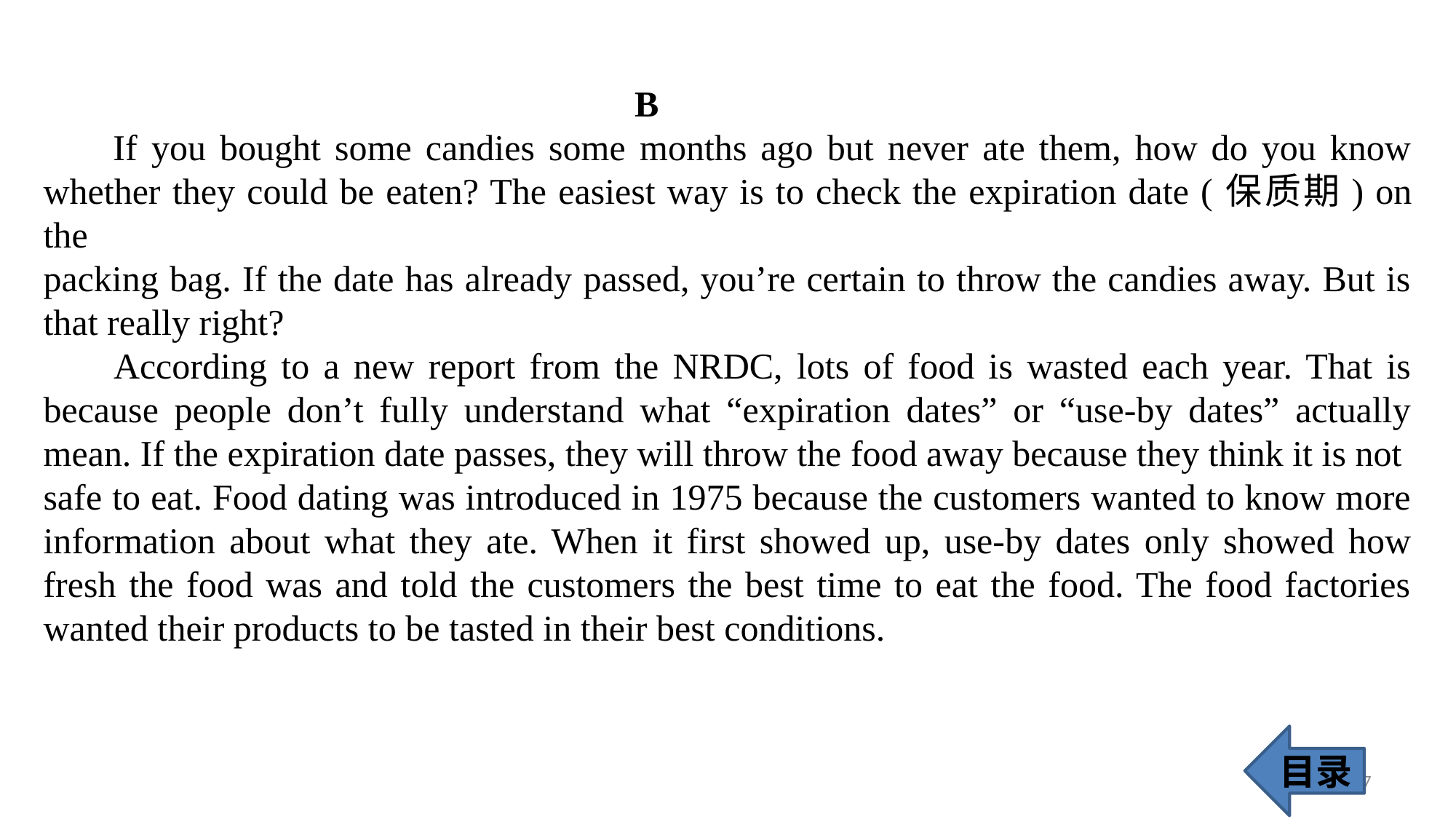

B
     If you bought some candies some months ago but never ate them, how do you know whether they could be eaten? The easiest way is to check the expiration date (保质期) on the
packing bag. If the date has already passed, you’re certain to throw the candies away. But is that really right?
     According to a new report from the NRDC, lots of food is wasted each year. That is because people don’t fully understand what “expiration dates” or “use-by dates” actually mean. If the expiration date passes, they will throw the food away because they think it is not
safe to eat. Food dating was introduced in 1975 because the customers wanted to know more information about what they ate. When it first showed up, use-by dates only showed how fresh the food was and told the customers the best time to eat the food. The food factories wanted their products to be tasted in their best conditions.
目录
37